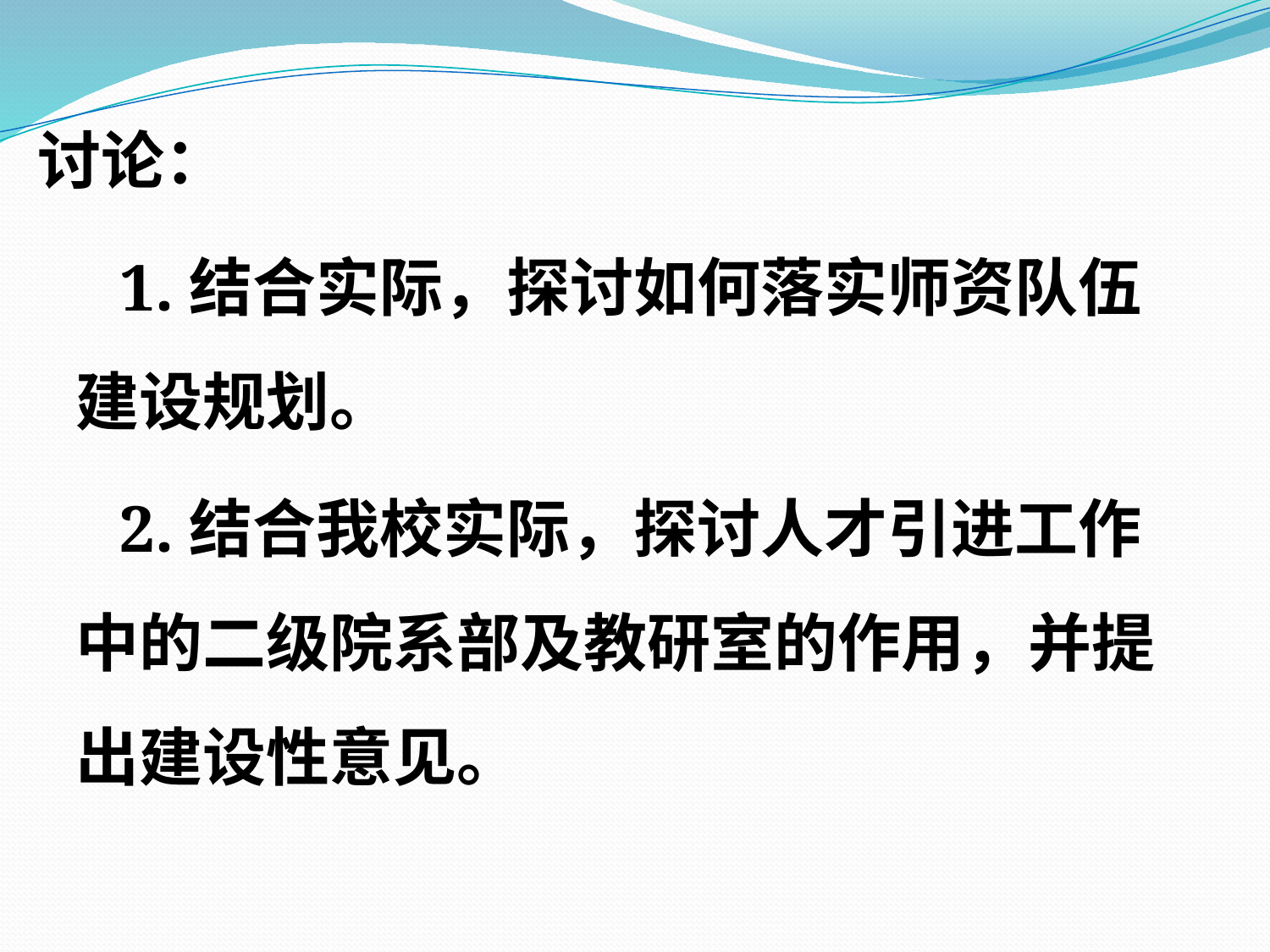

讨论：
     1.结合实际，探讨如何落实师资队伍建设规划。
     2.结合我校实际，探讨人才引进工作中的二级院系部及教研室的作用，并提出建设性意见。